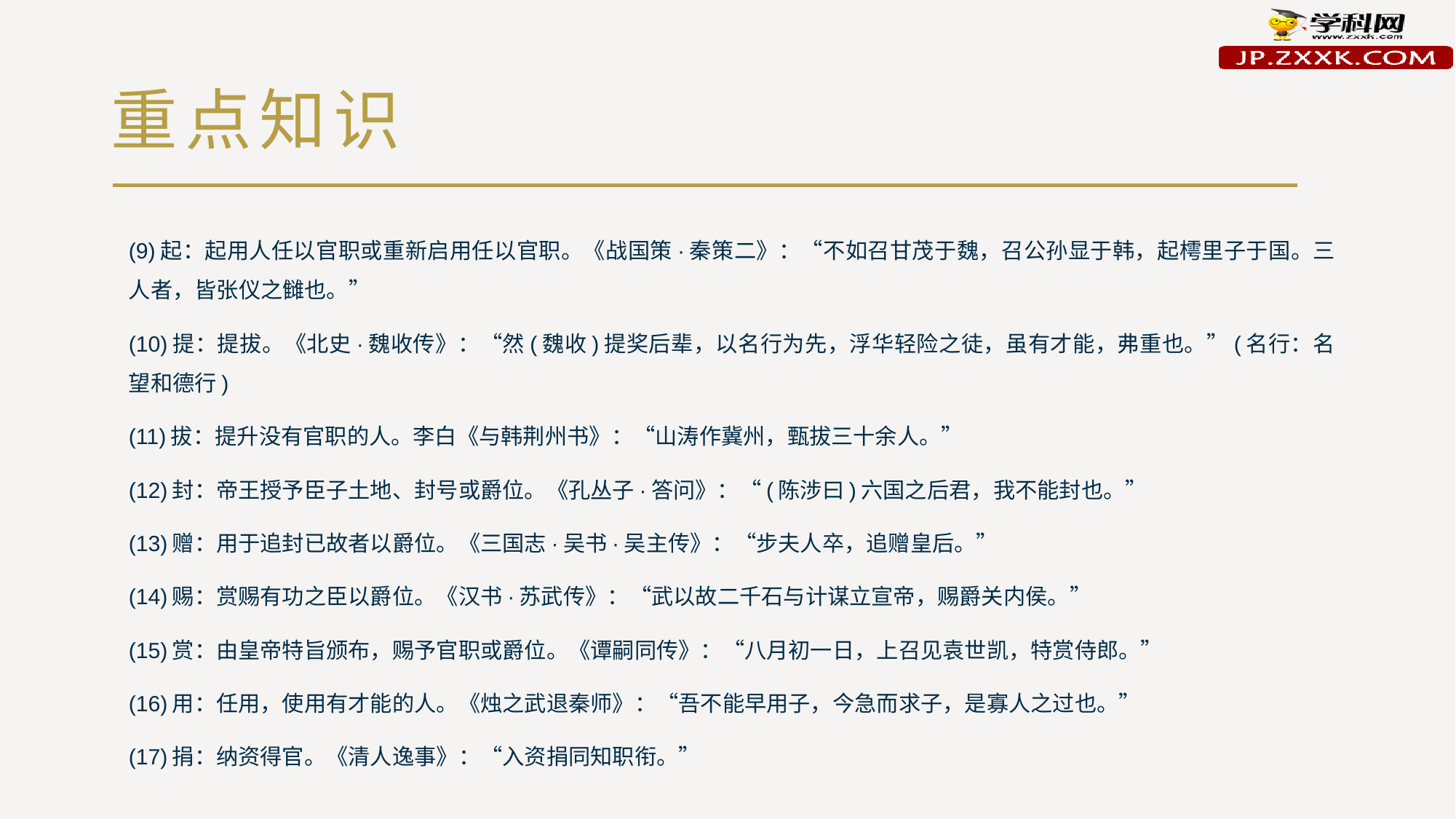

# 重点知识
(9)起：起用人任以官职或重新启用任以官职。《战国策·秦策二》：“不如召甘茂于魏，召公孙显于韩，起樗里子于国。三人者，皆张仪之雠也。”
(10)提：提拔。《北史·魏收传》：“然(魏收)提奖后辈，以名行为先，浮华轻险之徒，虽有才能，弗重也。”(名行：名望和德行)
(11)拔：提升没有官职的人。李白《与韩荆州书》：“山涛作冀州，甄拔三十余人。”
(12)封：帝王授予臣子土地、封号或爵位。《孔丛子·答问》：“(陈涉曰)六国之后君，我不能封也。”
(13)赠：用于追封已故者以爵位。《三国志·吴书·吴主传》：“步夫人卒，追赠皇后。”
(14)赐：赏赐有功之臣以爵位。《汉书·苏武传》：“武以故二千石与计谋立宣帝，赐爵关内侯。”
(15)赏：由皇帝特旨颁布，赐予官职或爵位。《谭嗣同传》：“八月初一日，上召见袁世凯，特赏侍郎。”
(16)用：任用，使用有才能的人。《烛之武退秦师》：“吾不能早用子，今急而求子，是寡人之过也。”
(17)捐：纳资得官。《清人逸事》：“入资捐同知职衔。”